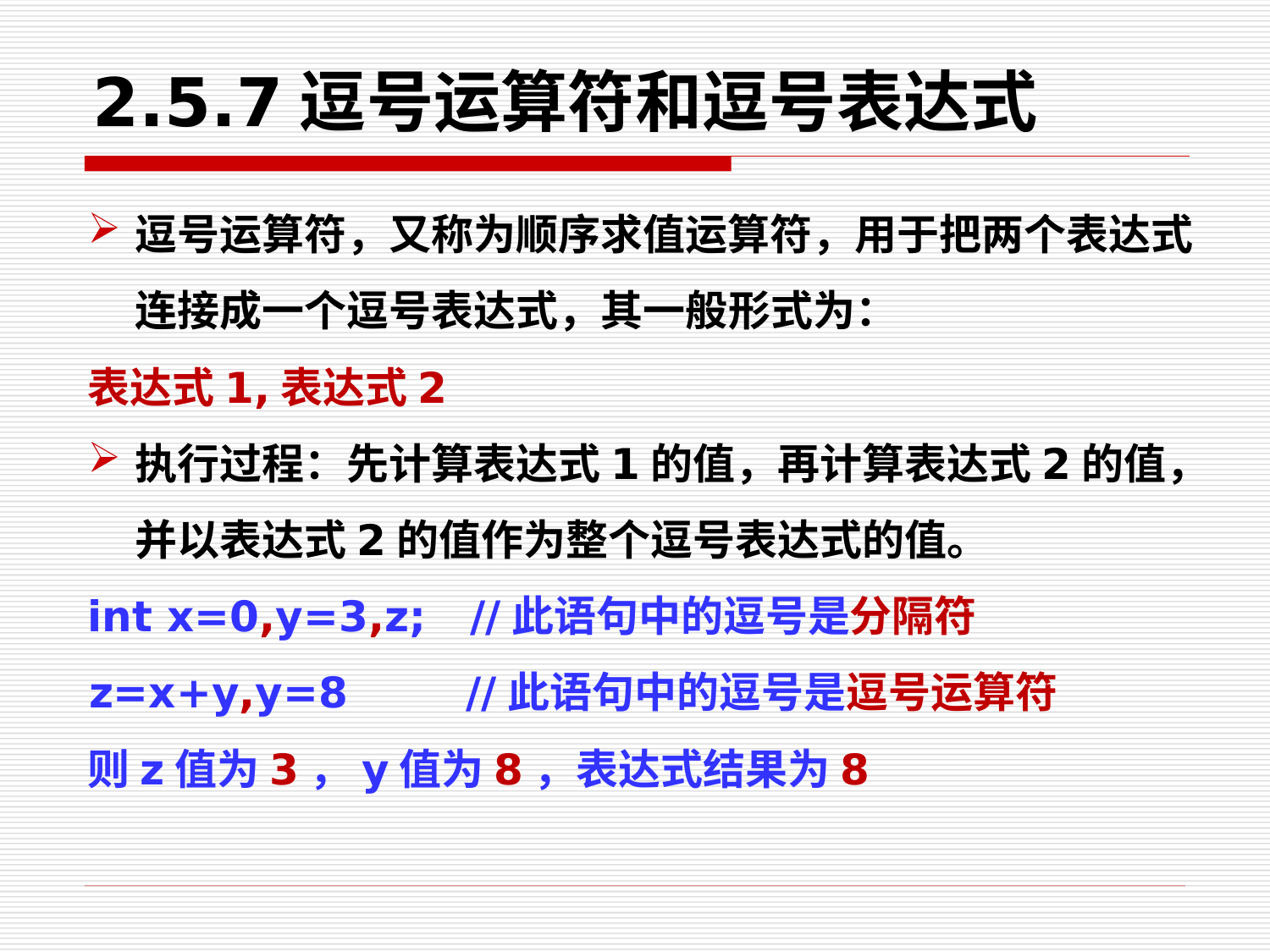

# 2.5.7逗号运算符和逗号表达式
逗号运算符，又称为顺序求值运算符，用于把两个表达式连接成一个逗号表达式，其一般形式为：
表达式1,表达式2
执行过程：先计算表达式1的值，再计算表达式2的值，并以表达式2的值作为整个逗号表达式的值。
int x=0,y=3,z;   //此语句中的逗号是分隔符 z=x+y,y=8        //此语句中的逗号是逗号运算符
则z值为3，y值为8，表达式结果为8